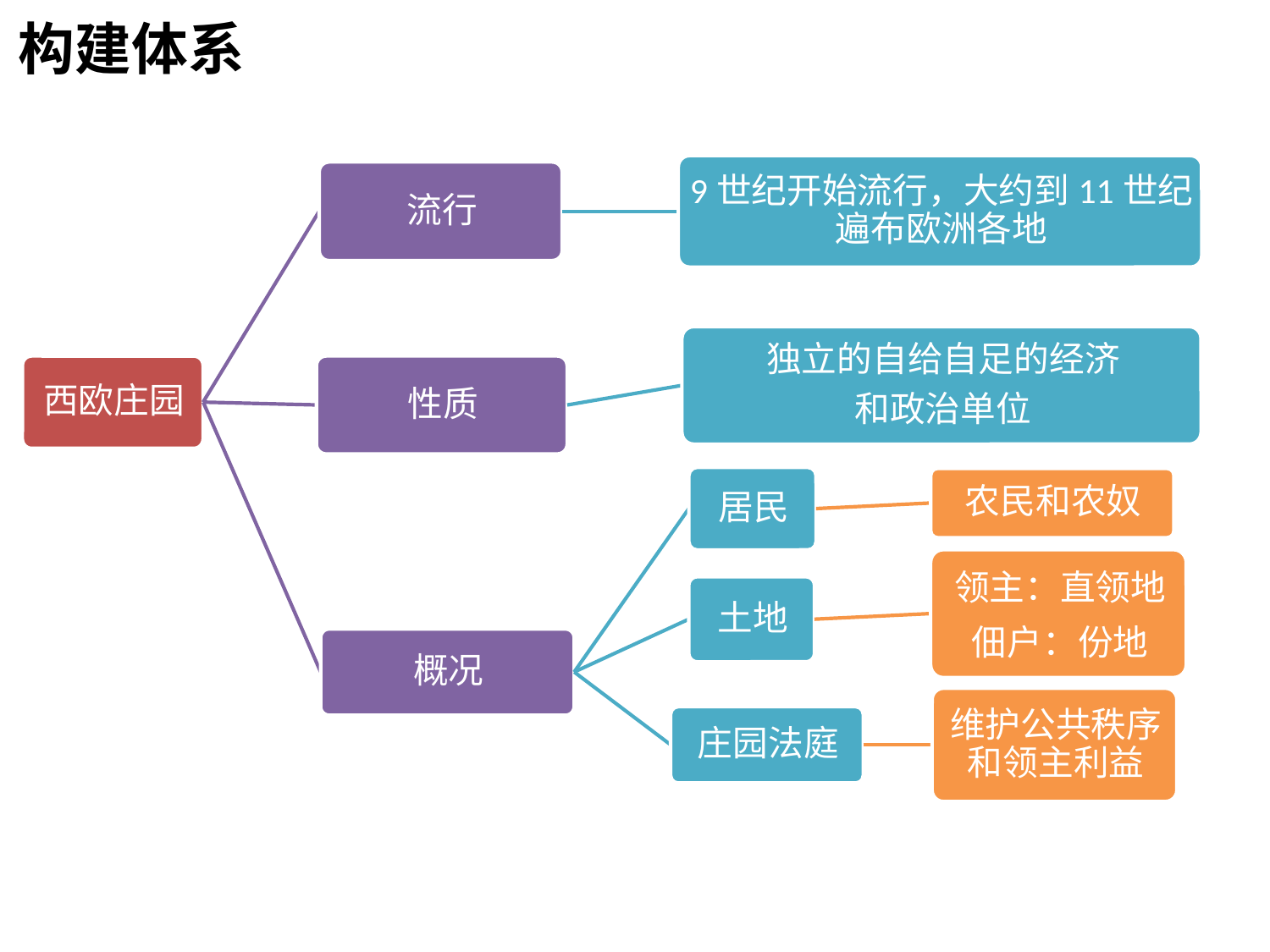

西欧庄园

流行

9世纪开始流行，大约到11世纪遍布欧洲各地

性质

独立的自给自足的经济
和政治单位

概况

居民

农民和农奴

土地

领主：直领地
佃户：份地

庄园法庭

维护公共秩序和领主利益
构建体系